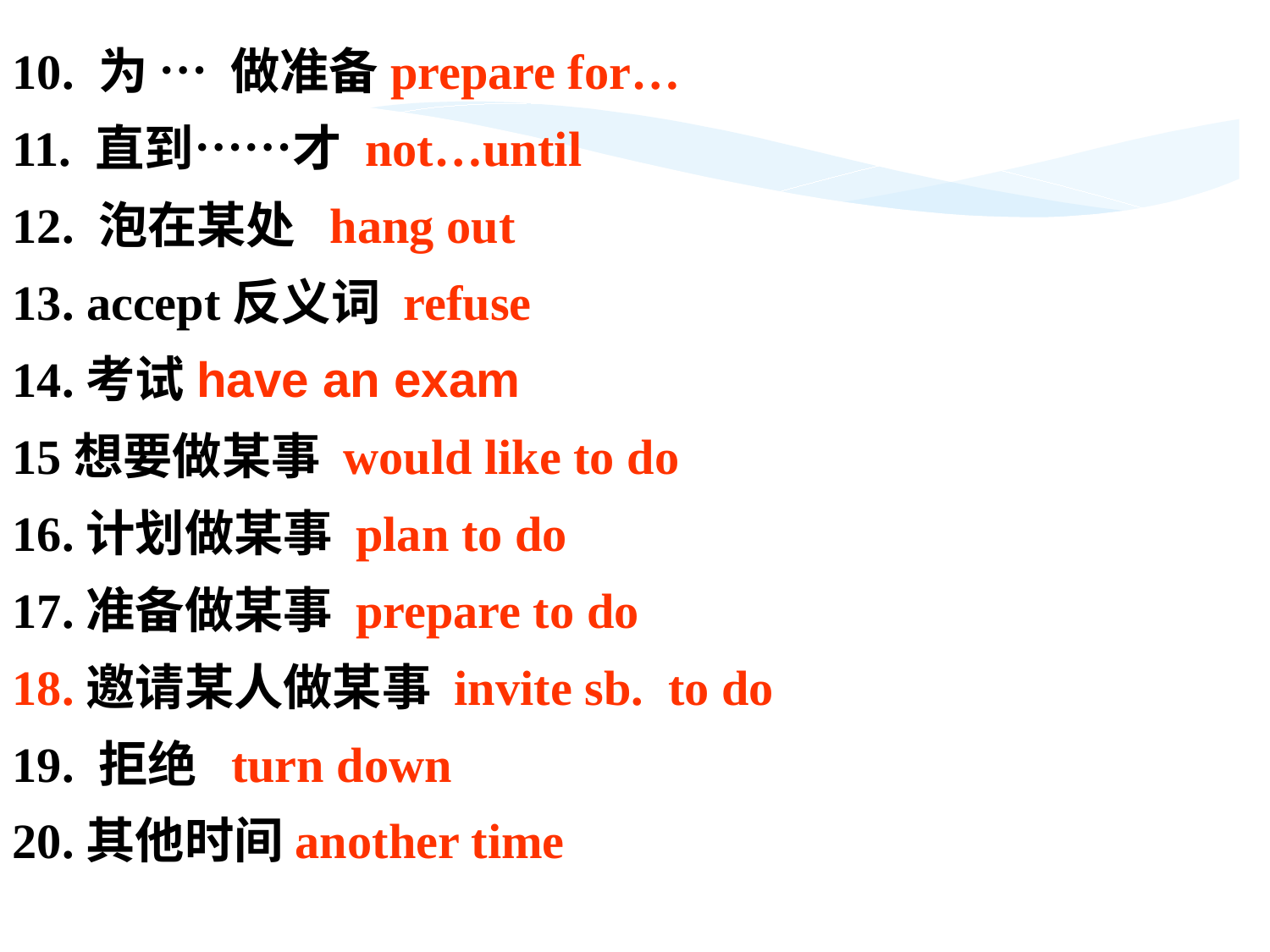

10. 为 …  做准备prepare for…
11. 直到……才 not…until
12. 泡在某处  hang out
13. accept反义词 refuse
14.考试have an exam
15想要做某事 would like to do
16.计划做某事 plan to do
17.准备做某事 prepare to do
18.邀请某人做某事 invite sb.  to do
19. 拒绝  turn down
20.其他时间another time